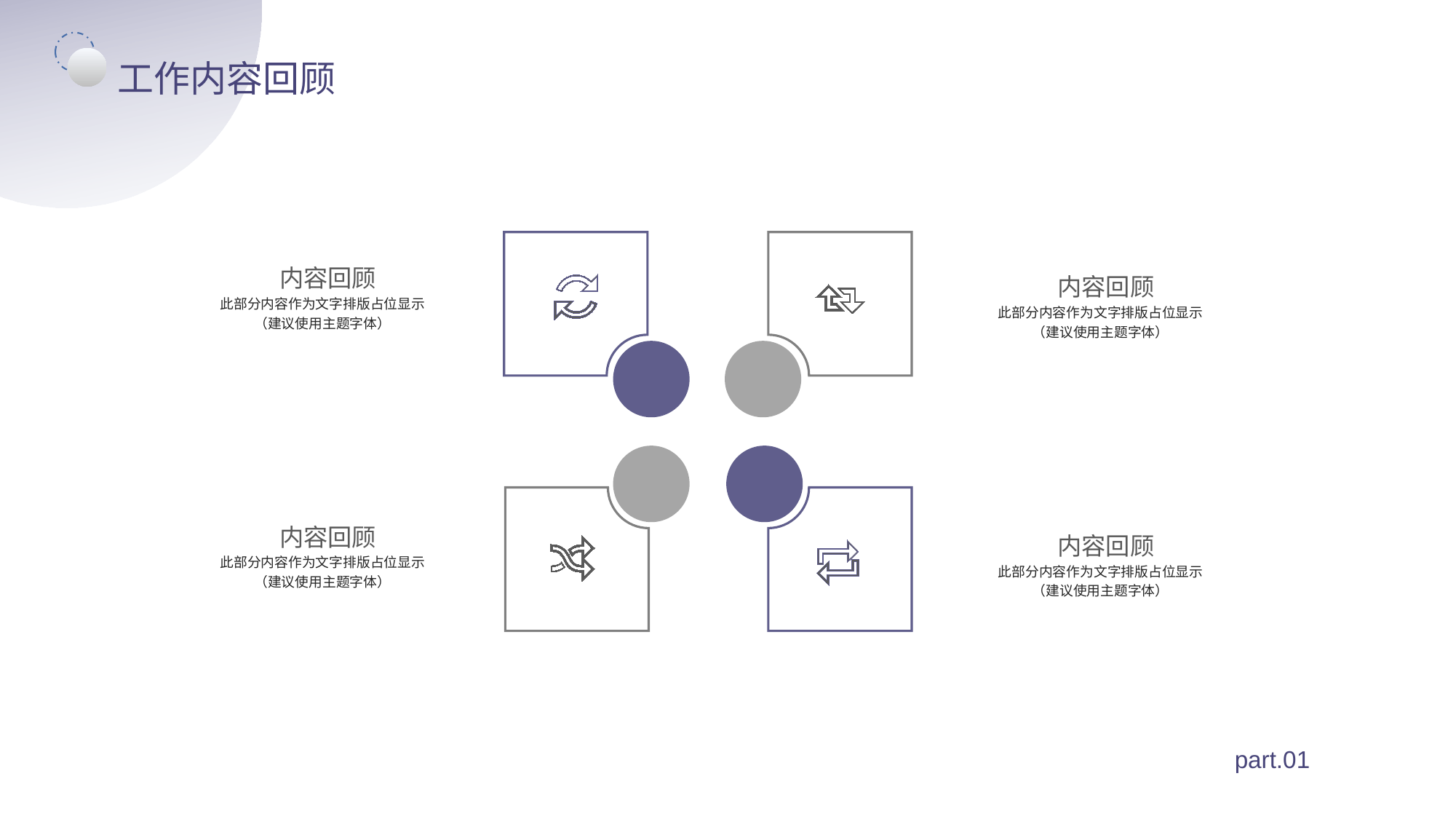

工作内容回顾

内容回顾
此部分内容作为文字排版占位显示
（建议使用主题字体）
内容回顾
此部分内容作为文字排版占位显示
（建议使用主题字体）

内容回顾
此部分内容作为文字排版占位显示
（建议使用主题字体）
内容回顾
此部分内容作为文字排版占位显示
（建议使用主题字体）

part.01